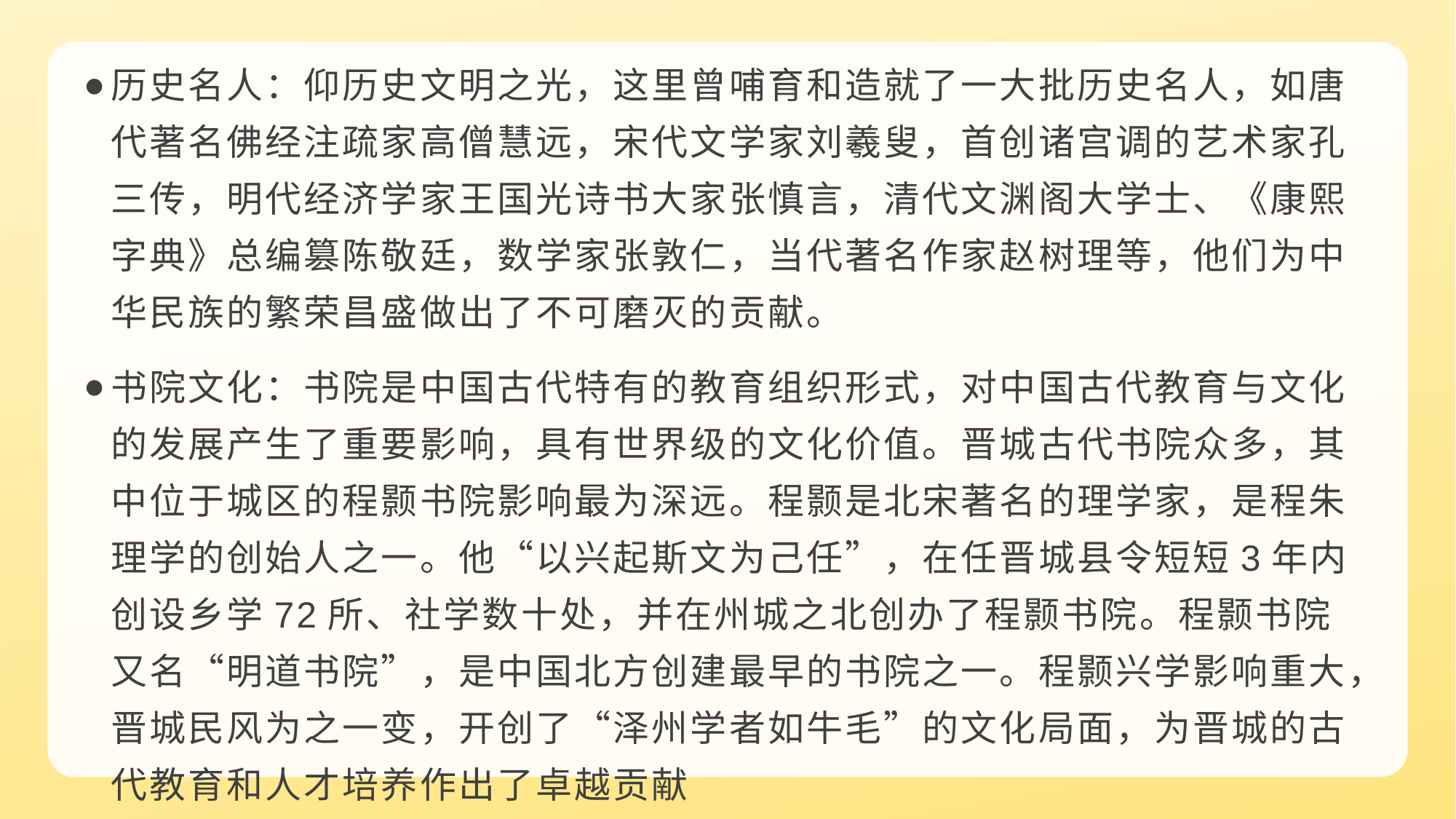

历史名人：仰历史文明之光，这里曾哺育和造就了一大批历史名人，如唐代著名佛经注疏家高僧慧远，宋代文学家刘羲叟，首创诸宫调的艺术家孔三传，明代经济学家王国光诗书大家张慎言，清代文渊阁大学士、《康熙字典》总编篡陈敬廷，数学家张敦仁，当代著名作家赵树理等，他们为中华民族的繁荣昌盛做出了不可磨灭的贡献。
书院文化：书院是中国古代特有的教育组织形式，对中国古代教育与文化的发展产生了重要影响，具有世界级的文化价值。晋城古代书院众多，其中位于城区的程颢书院影响最为深远。程颢是北宋著名的理学家，是程朱理学的创始人之一。他“以兴起斯文为己任”，在任晋城县令短短3年内创设乡学72所、社学数十处，并在州城之北创办了程颢书院。程颢书院又名“明道书院”，是中国北方创建最早的书院之一。程颢兴学影响重大，晋城民风为之一变，开创了“泽州学者如牛毛”的文化局面，为晋城的古代教育和人才培养作出了卓越贡献